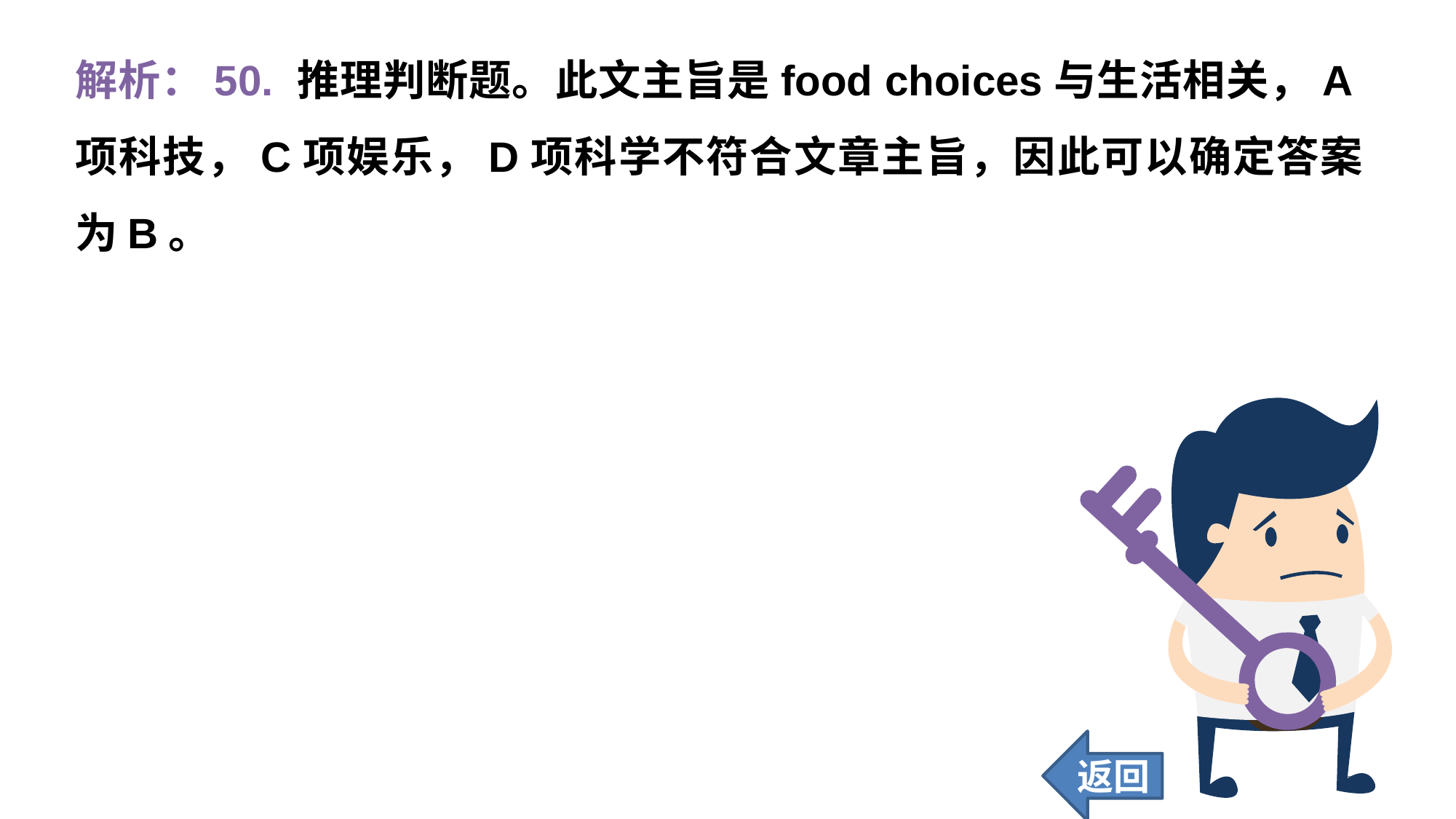

解析：50. 推理判断题。此文主旨是food choices与生活相关，A项科技，C项娱乐，D项科学不符合文章主旨，因此可以确定答案为B。

返回
355